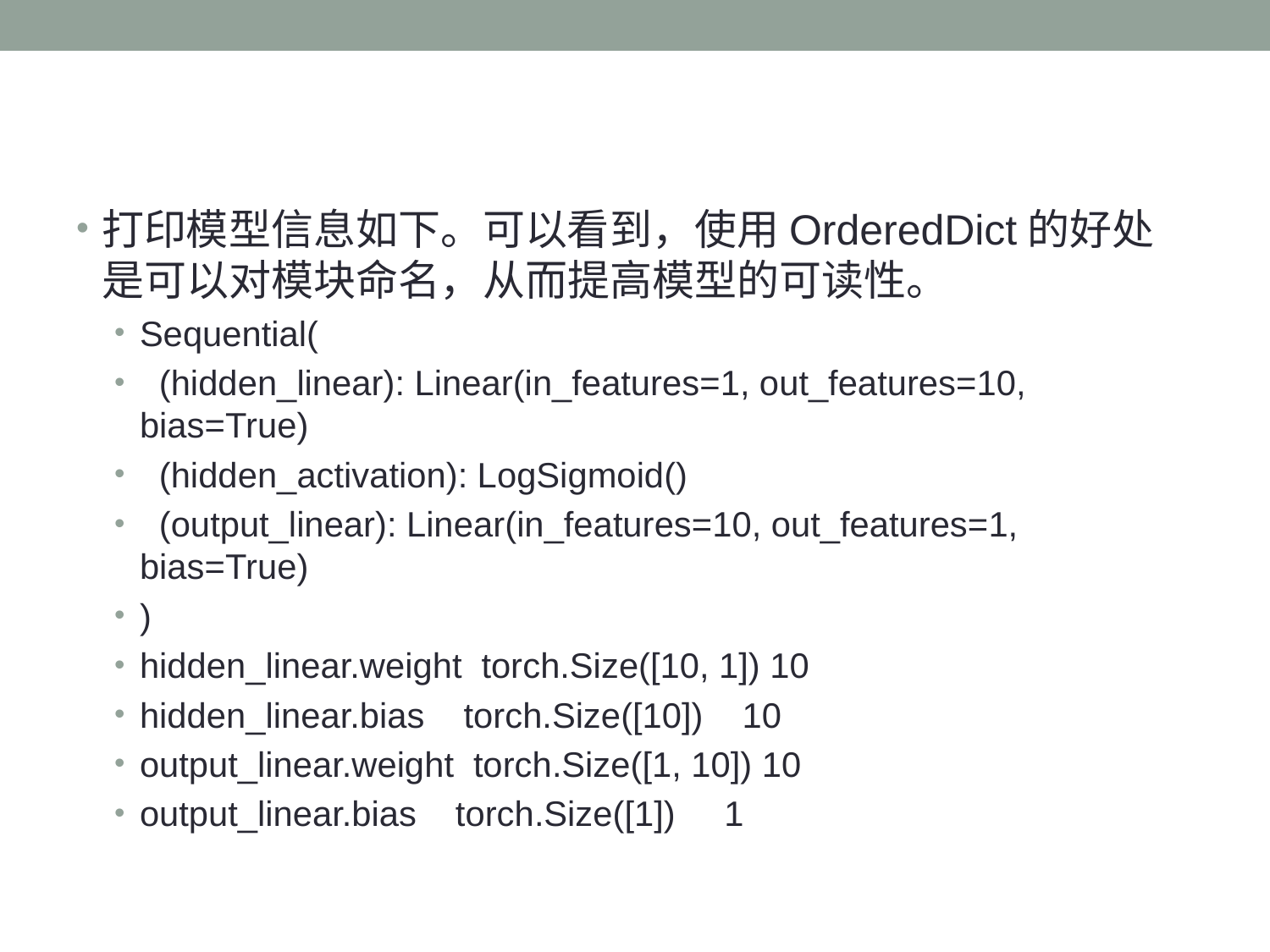

打印模型信息如下。可以看到，使用OrderedDict的好处是可以对模块命名，从而提高模型的可读性。
Sequential(
  (hidden_linear): Linear(in_features=1, out_features=10, bias=True)
  (hidden_activation): LogSigmoid()
  (output_linear): Linear(in_features=10, out_features=1, bias=True)
)
hidden_linear.weight  torch.Size([10, 1]) 10
hidden_linear.bias    torch.Size([10])    10
output_linear.weight  torch.Size([1, 10]) 10
output_linear.bias    torch.Size([1])     1